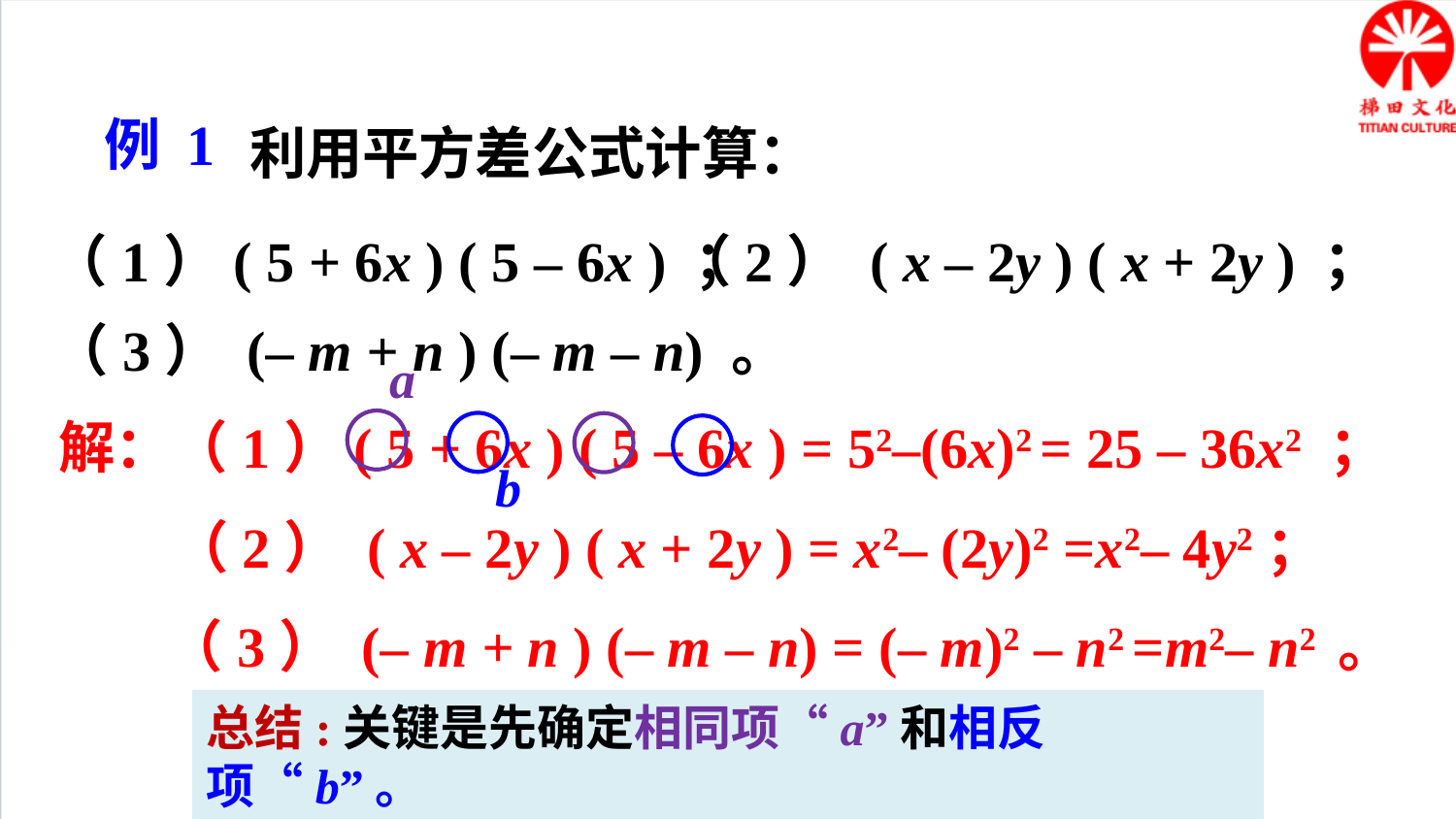

利用平方差公式计算：
例 1
（1）( 5 + 6x ) ( 5 – 6x ) ；
（2） ( x – 2y ) ( x + 2y ) ；
（3） (– m + n ) (– m – n) 。
a
解：（1）( 5 + 6x ) ( 5 – 6x ) = 52–(6x)2 = 25 – 36x2 ；

b
（2） ( x – 2y ) ( x + 2y ) = x2– (2y)2 =x2– 4y2；
（3） (– m + n ) (– m – n) = (– m)2 – n2 =m2– n2 。
总结:关键是先确定相同项“a”和相反项“b”。